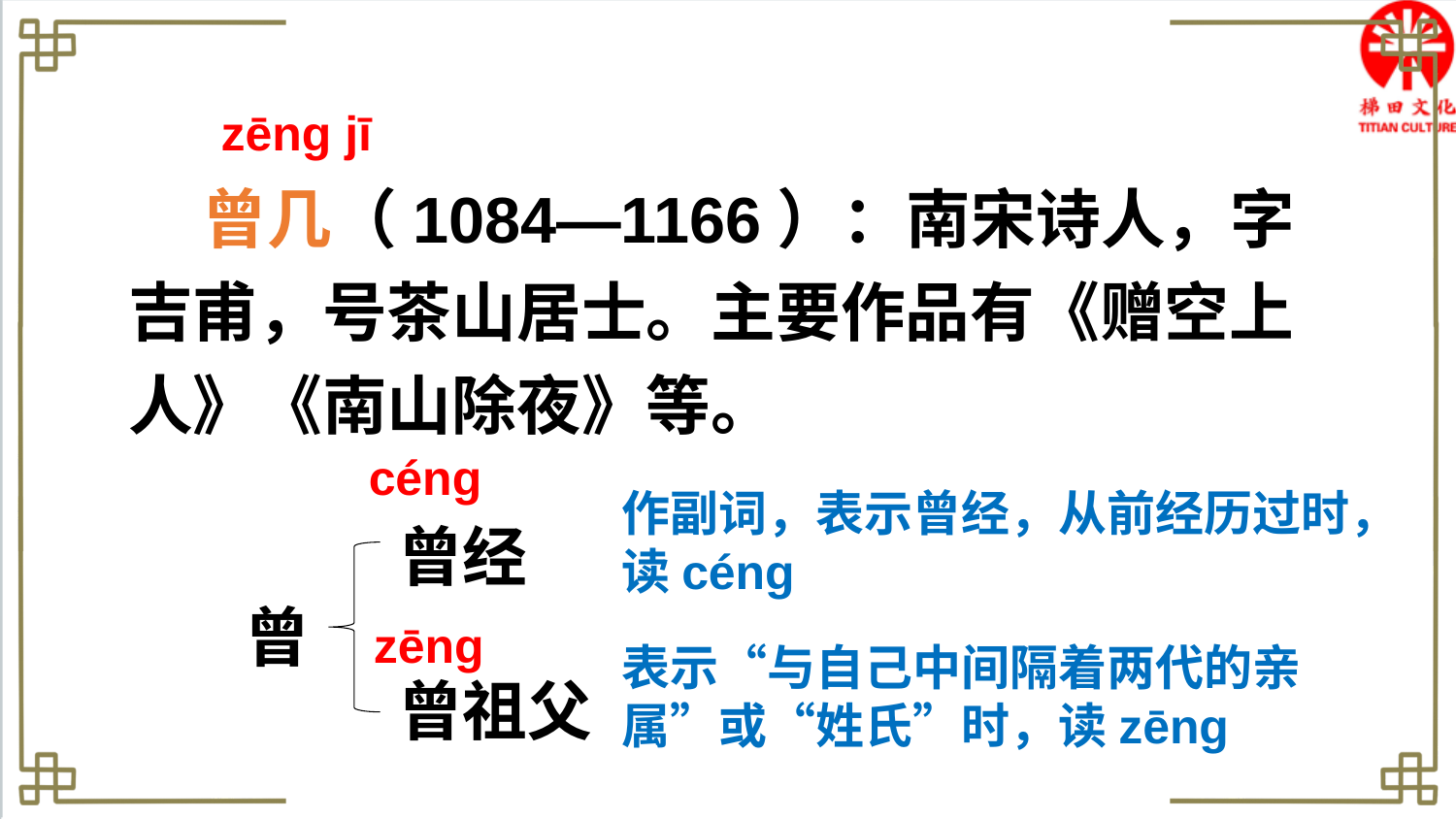

zēng jī
    曾几（1084—1166）：南宋诗人，字吉甫，号茶山居士。主要作品有《赠空上人》《南山除夜》等。
céng
作副词，表示曾经，从前经历过时，读céng
曾经

曾
zēng
表示“与自己中间隔着两代的亲属”或“姓氏”时，读zēng
曾祖父